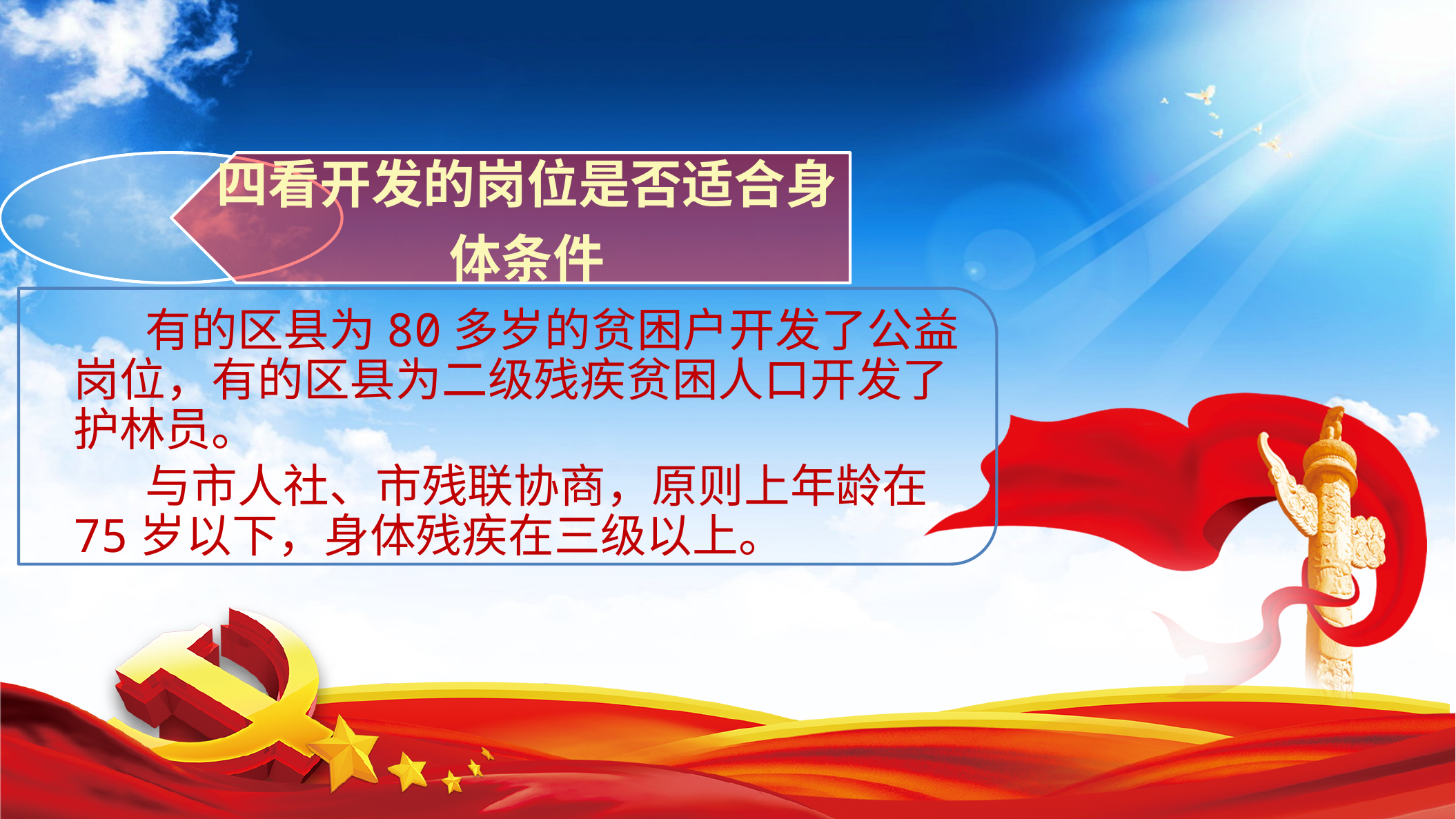

四看开发的岗位是否适合身体条件

         有的区县为80多岁的贫困户开发了公益岗位，有的区县为二级残疾贫困人口开发了护林员。
         与市人社、市残联协商，原则上年龄在75岁以下，身体残疾在三级以上。